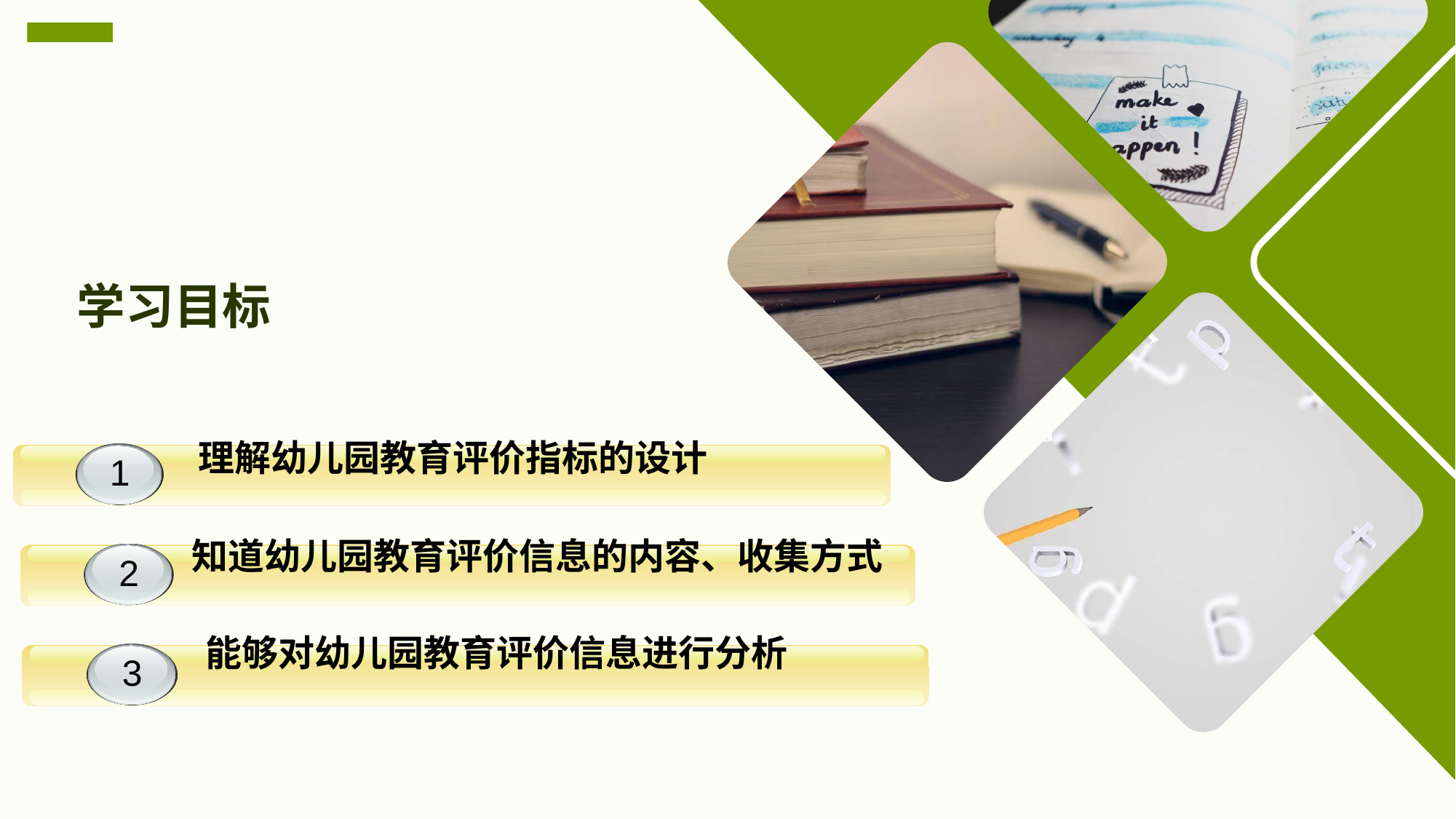

学习目标

理解幼儿园教育评价指标的设计

1
1

 知道幼儿园教育评价信息的内容、收集方式

1
2

 能够对幼儿园教育评价信息进行分析

1
3